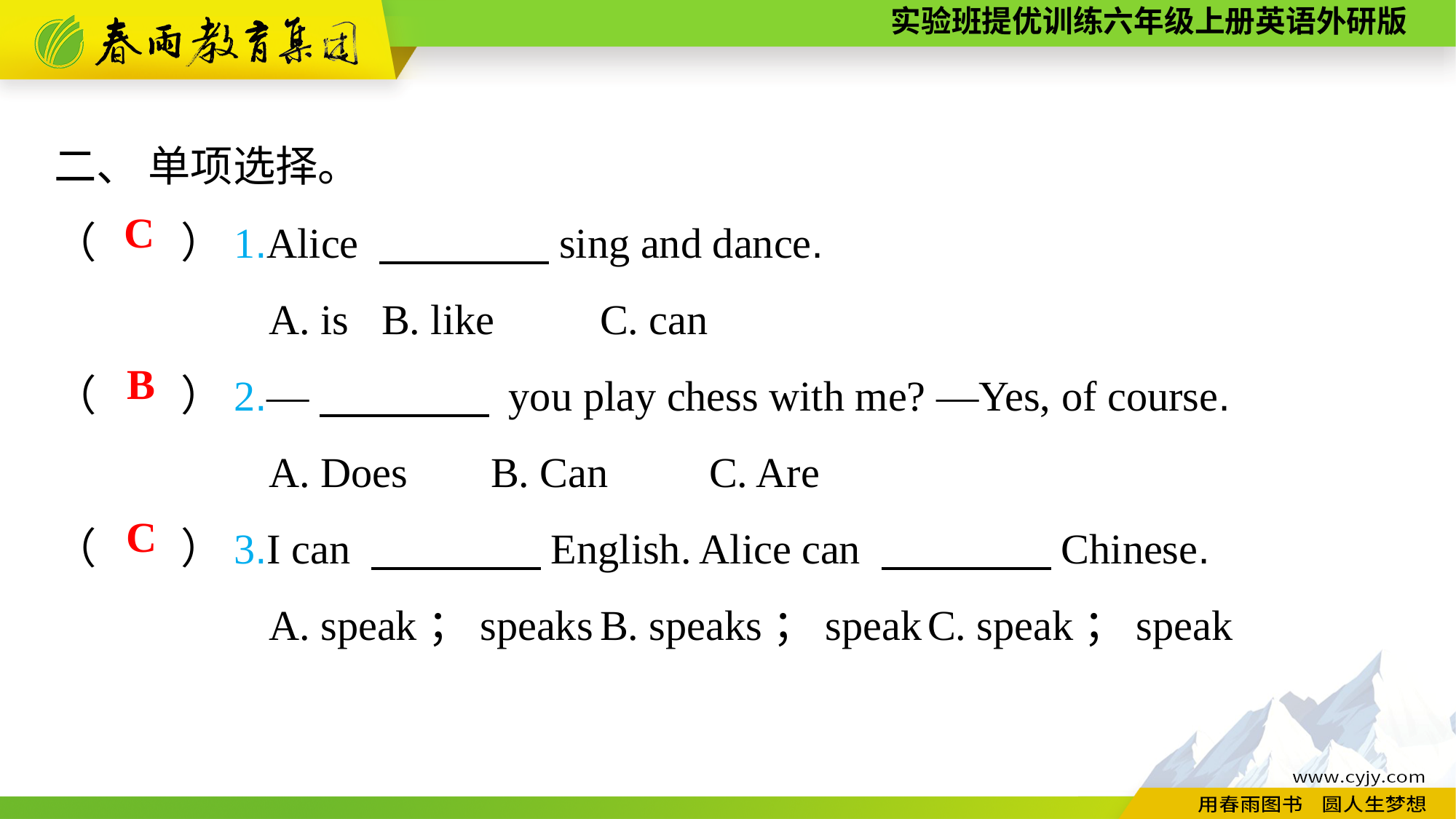

二、 单项选择。
（　　）1.Alice 　　　　sing and dance.
A. is	B. like	C. can
（　　）2.—　　　　 you play chess with me? —Yes, of course.
A. Does	B. Can	C. Are
（　　）3.I can 　　　　English. Alice can 　　　　Chinese.
A. speak；speaks	B. speaks；speak	C. speak；speak
C
B
C